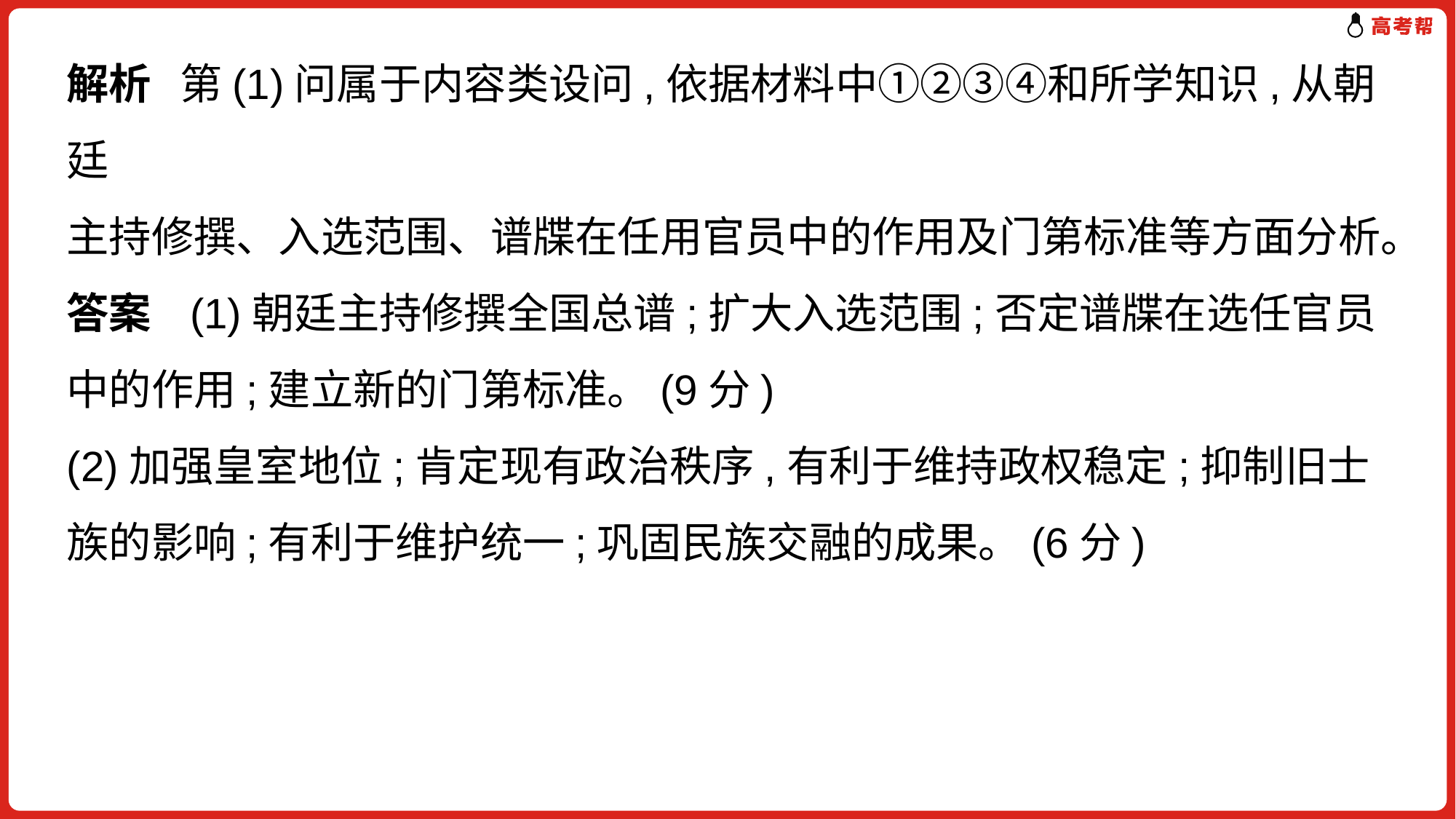

解析   第(1)问属于内容类设问,依据材料中①②③④和所学知识,从朝廷
主持修撰、入选范围、谱牒在任用官员中的作用及门第标准等方面分析。
答案   (1)朝廷主持修撰全国总谱;扩大入选范围;否定谱牒在选任官员中的作用;建立新的门第标准。(9分)
(2)加强皇室地位;肯定现有政治秩序,有利于维持政权稳定;抑制旧士族的影响;有利于维护统一;巩固民族交融的成果。(6分)